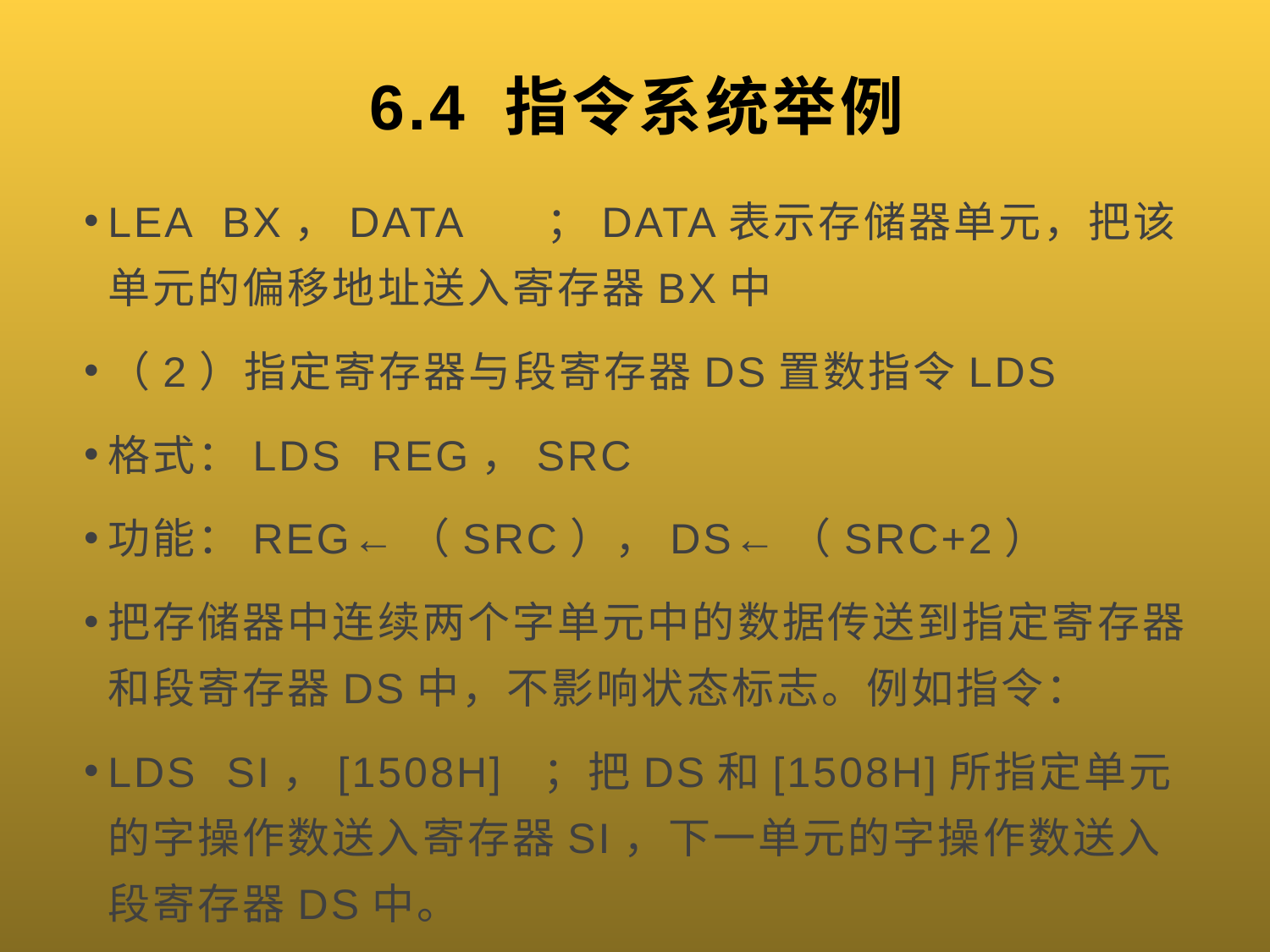

# 6.4 指令系统举例
LEA  BX，DATA     ；DATA表示存储器单元，把该单元的偏移地址送入寄存器BX中
（2）指定寄存器与段寄存器DS置数指令LDS
格式：LDS  REG，SRC
功能：REG←（SRC），DS←（SRC+2）
把存储器中连续两个字单元中的数据传送到指定寄存器和段寄存器DS中，不影响状态标志。例如指令：
LDS  SI，[1508H]  ；把DS和[1508H]所指定单元的字操作数送入寄存器SI，下一单元的字操作数送入段寄存器DS中。